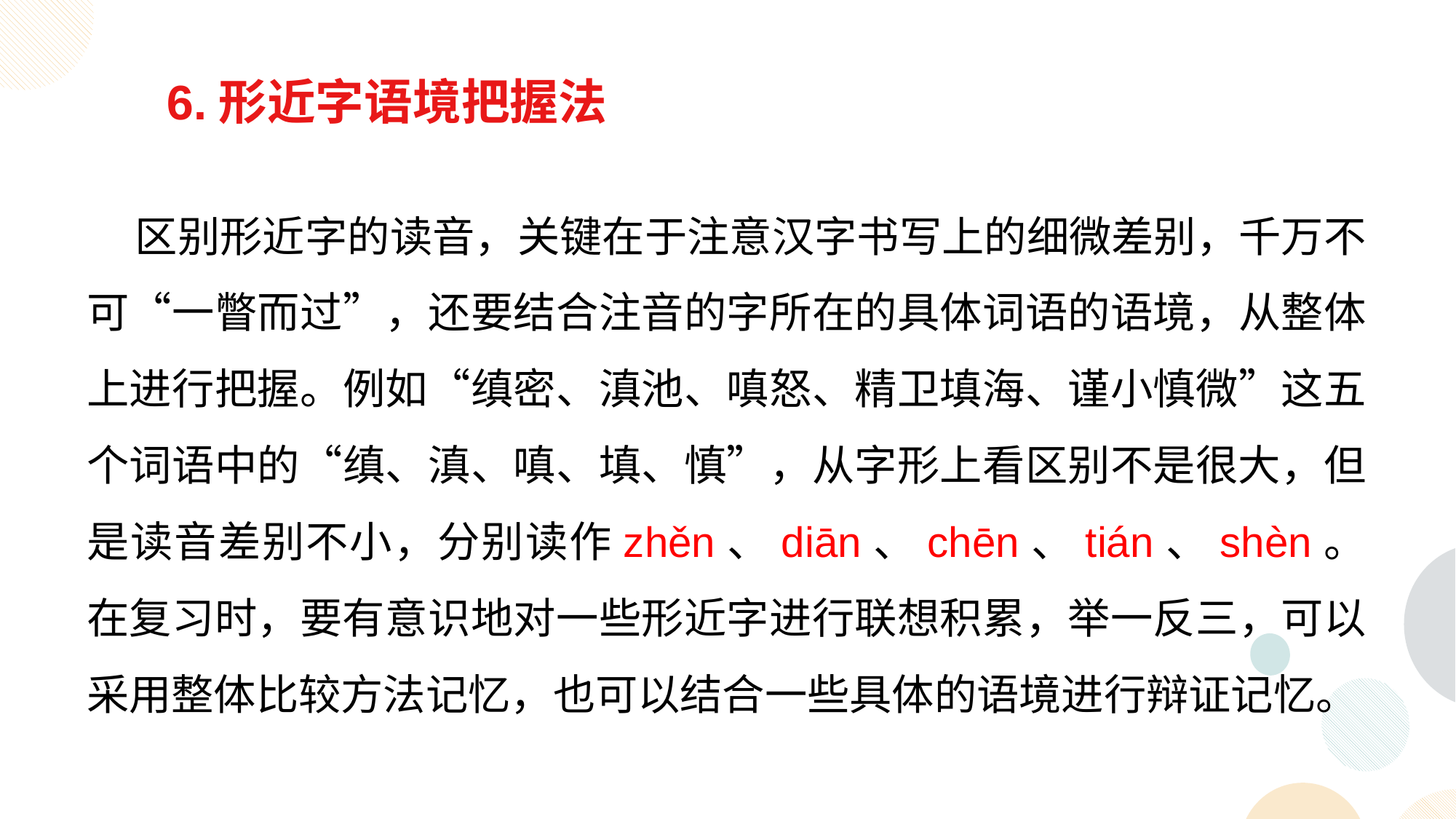

6.形近字语境把握法
    区别形近字的读音，关键在于注意汉字书写上的细微差别，千万不可“一瞥而过”，还要结合注音的字所在的具体词语的语境，从整体上进行把握。例如“缜密、滇池、嗔怒、精卫填海、谨小慎微”这五个词语中的“缜、滇、嗔、填、慎”，从字形上看区别不是很大，但是读音差别不小，分别读作zhěn、diān、chēn、tián、shèn。在复习时，要有意识地对一些形近字进行联想积累，举一反三，可以采用整体比较方法记忆，也可以结合一些具体的语境进行辩证记忆。